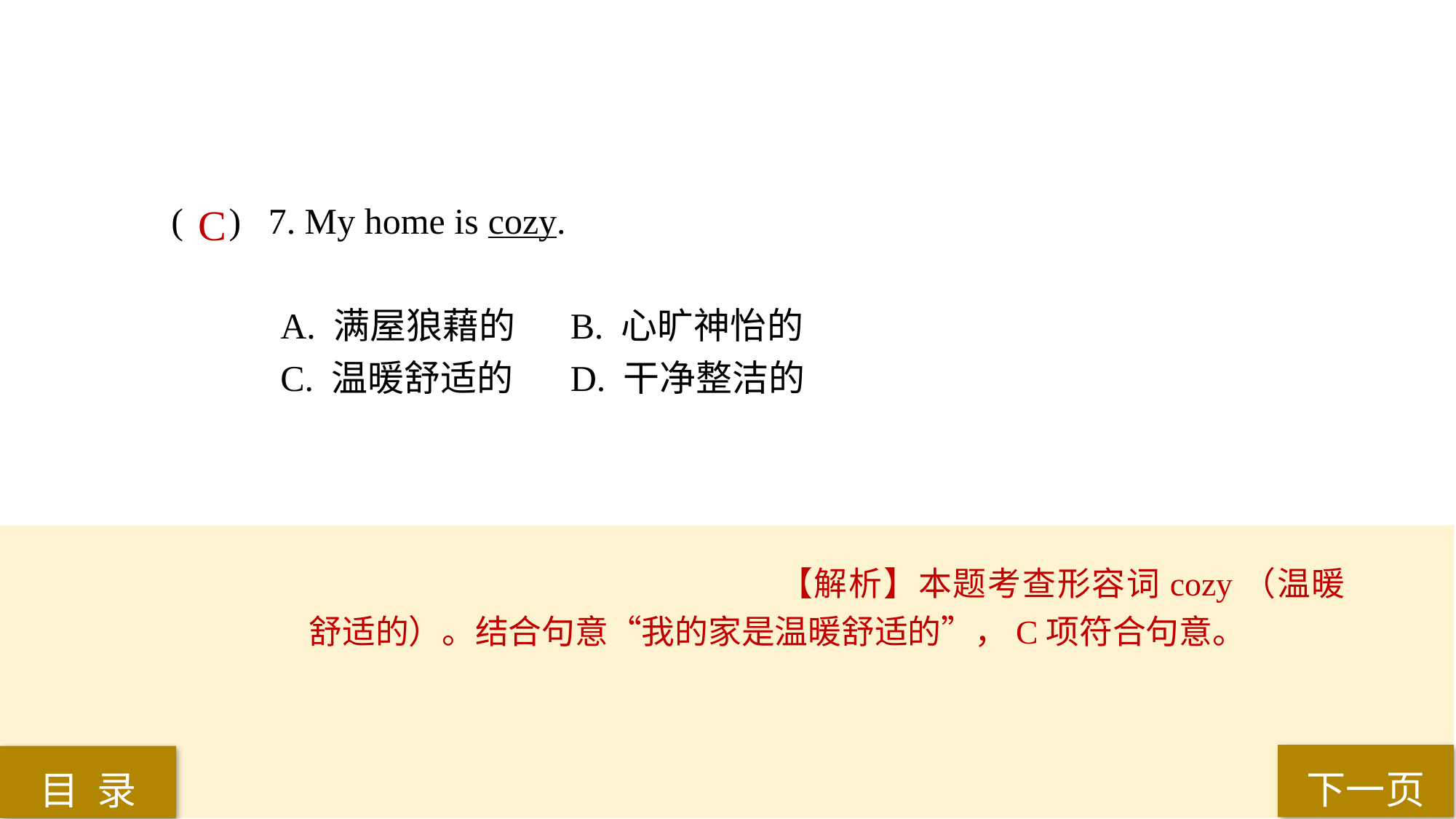

(     )   7. My home is cozy.

A. 满屋狼藉的	 B. 心旷神怡的
C. 温暖舒适的	 D. 干净整洁的
C
【解析】本题考查形容词cozy（温暖舒适的）。结合句意“我的家是温暖舒适的”，C项符合句意。